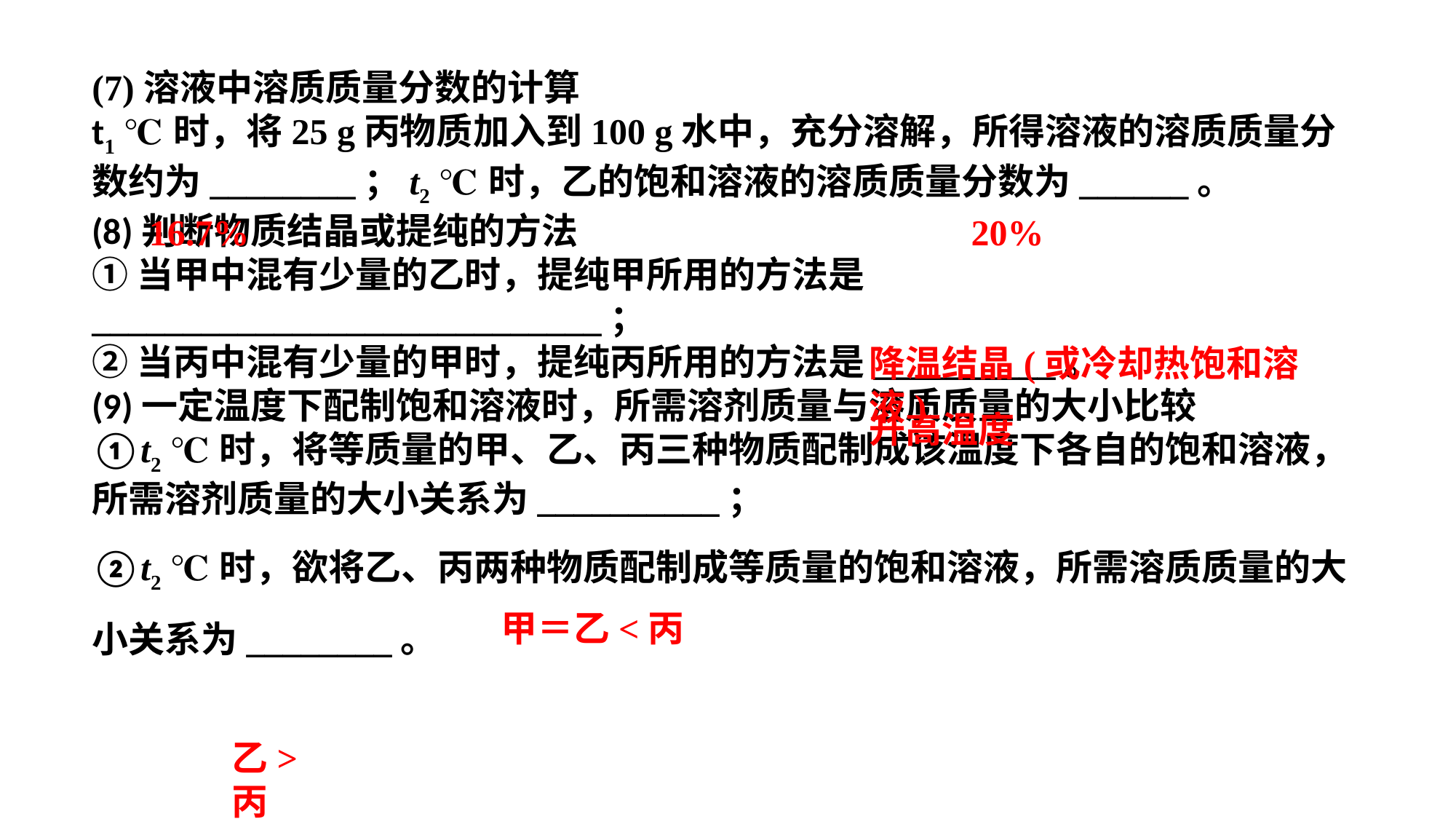

(7)溶液中溶质质量分数的计算t1 ℃时，将25 g丙物质加入到100 g水中，充分溶解，所得溶液的溶质质量分数约为________；t2 ℃时，乙的饱和溶液的溶质质量分数为______。(8)判断物质结晶或提纯的方法①当甲中混有少量的乙时，提纯甲所用的方法是____________________________；②当丙中混有少量的甲时，提纯丙所用的方法是__________。(9)一定温度下配制饱和溶液时，所需溶剂质量与溶质质量的大小比较①t2 ℃时，将等质量的甲、乙、丙三种物质配制成该温度下各自的饱和溶液，所需溶剂质量的大小关系为__________；②t2 ℃时，欲将乙、丙两种物质配制成等质量的饱和溶液，所需溶质质量的大小关系为________。
16.7%
20%
降温结晶(或冷却热饱和溶液)
升高温度
甲＝乙<丙
乙>丙